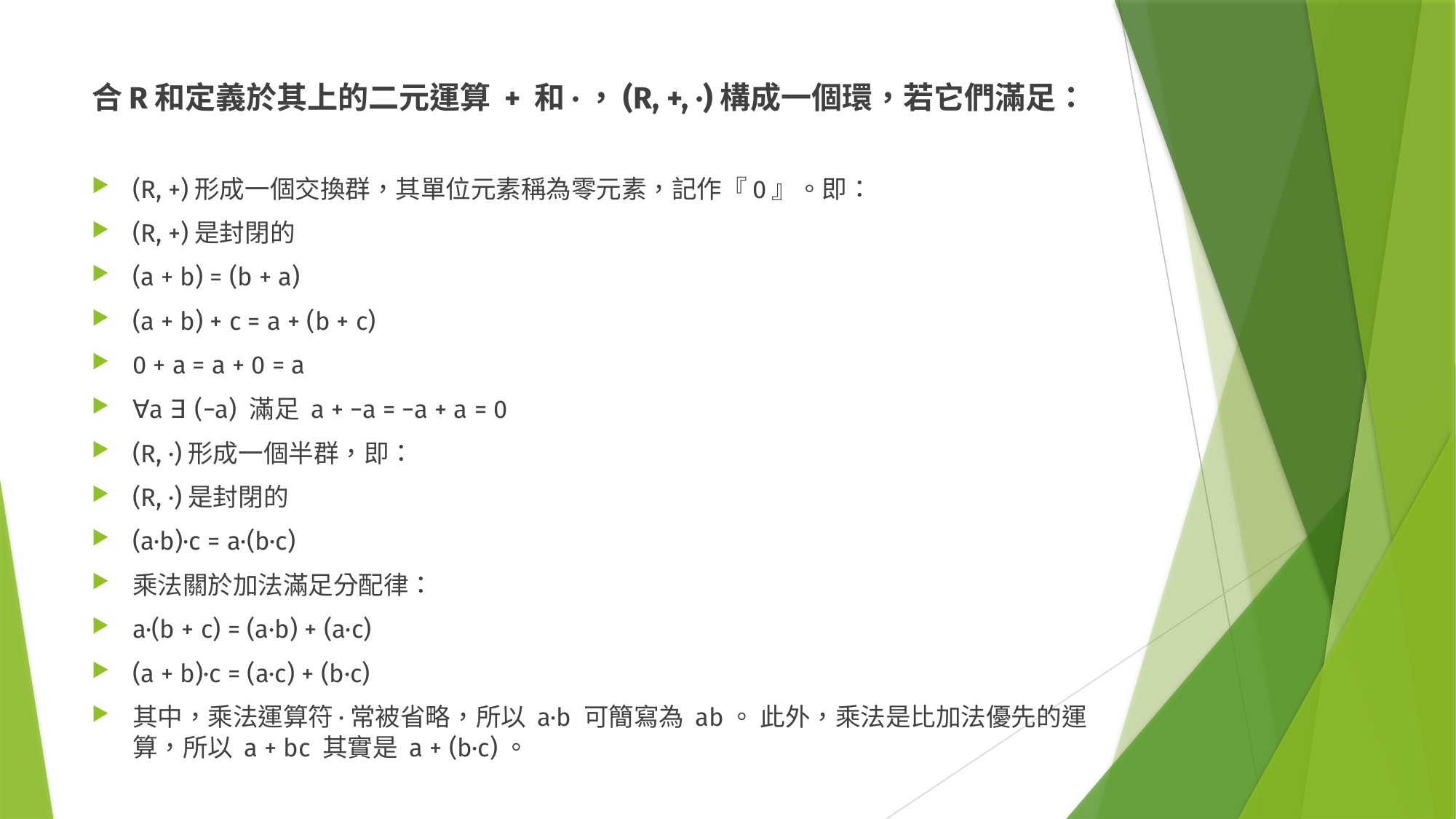

#
合R和定義於其上的二元運算 + 和·，(R, +, ·)構成一個環，若它們滿足：

(R, +)形成一個交換群，其單位元素稱為零元素，記作『0』。即：
(R, +)是封閉的
(a + b) = (b + a)
(a + b) + c = a + (b + c)
0 + a = a + 0 = a
∀a ∃(−a) 滿足 a + −a = −a + a = 0
(R, ·)形成一個半群，即：
(R, ·)是封閉的
(a·b)·c = a·(b·c)
乘法關於加法滿足分配律：
a·(b + c) = (a·b) + (a·c)
(a + b)·c = (a·c) + (b·c)
其中，乘法運算符·常被省略，所以 a·b 可簡寫為 ab。 此外，乘法是比加法優先的運算，所以 a + bc 其實是 a + (b·c)。